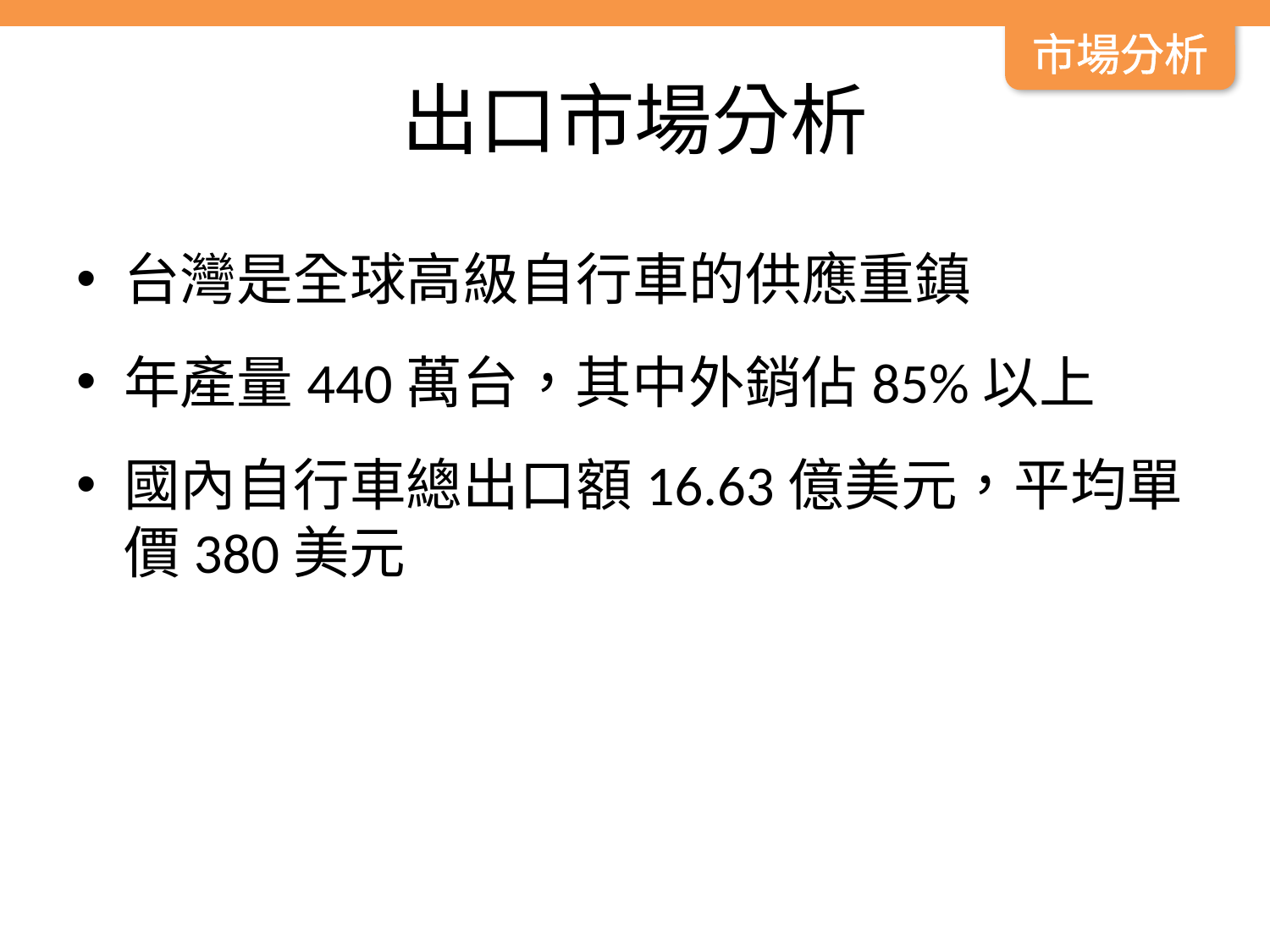

市場分析
# 出口市場分析
台灣是全球高級自行車的供應重鎮
年產量440萬台，其中外銷佔85%以上
國內自行車總出口額16.63億美元，平均單價380美元